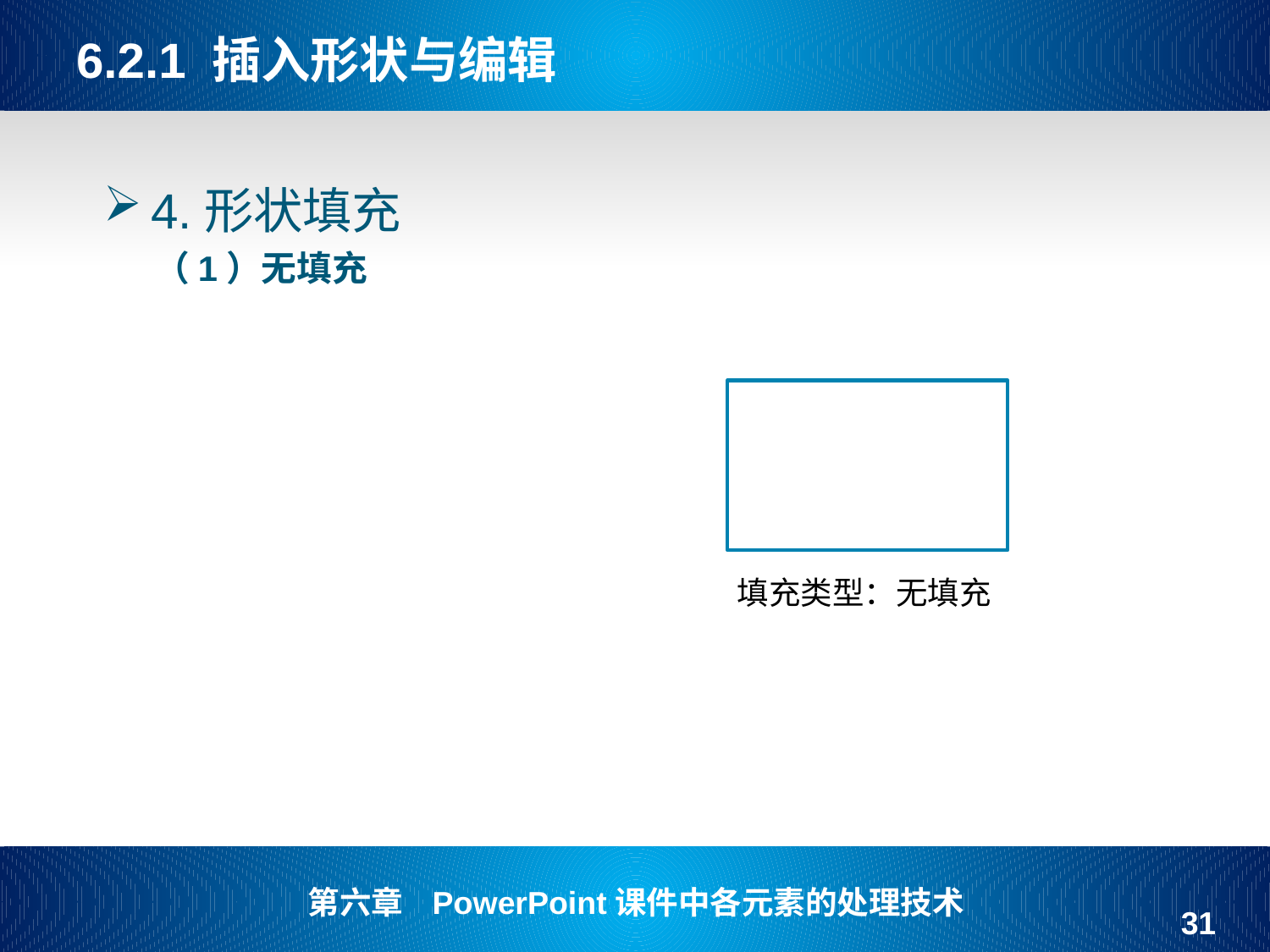

# 6.2.1 插入形状与编辑
4.形状填充
（1）无填充

填充类型：无填充
31